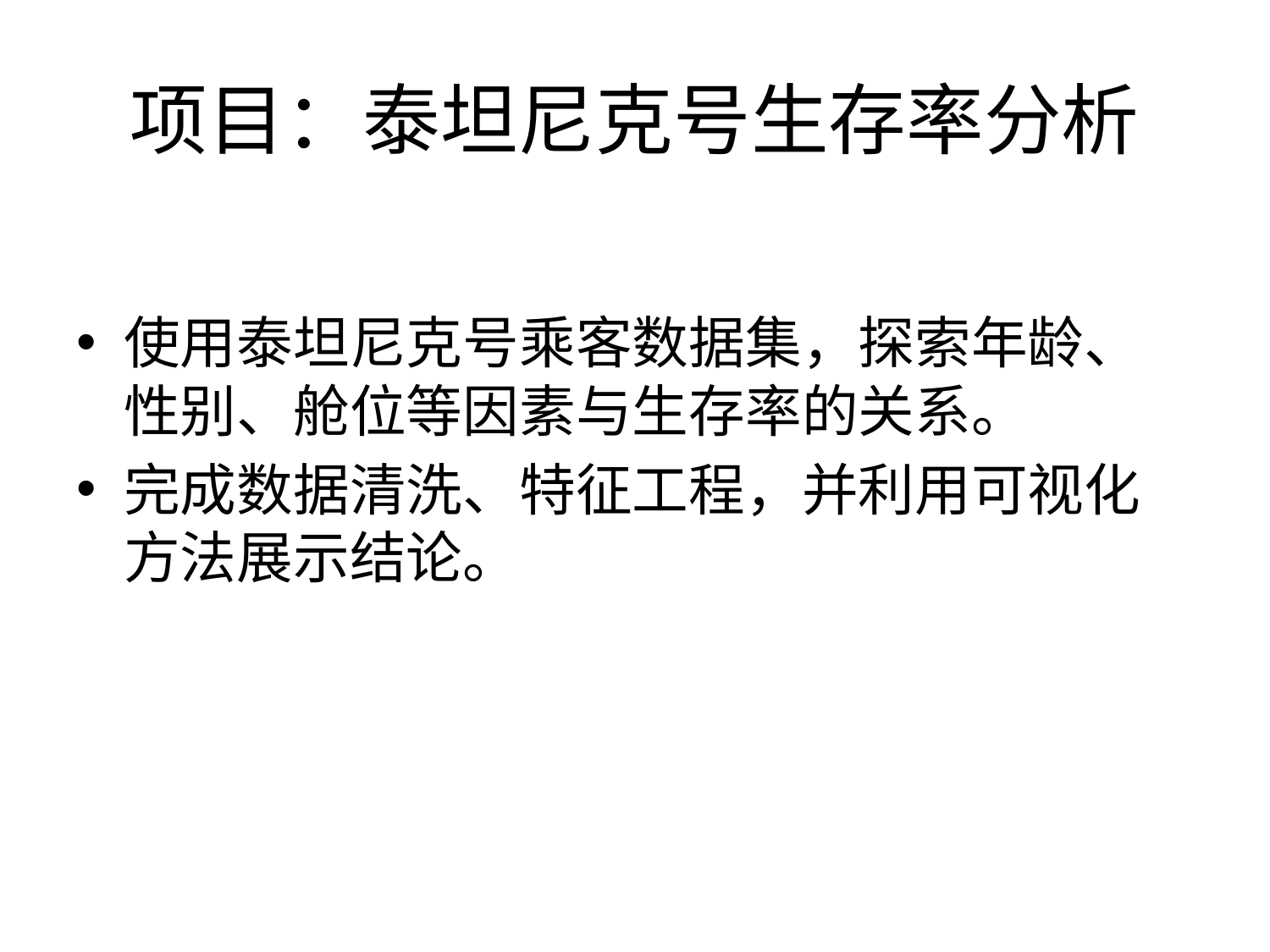

# 项目：泰坦尼克号生存率分析

使用泰坦尼克号乘客数据集，探索年龄、性别、舱位等因素与生存率的关系。
完成数据清洗、特征工程，并利用可视化方法展示结论。